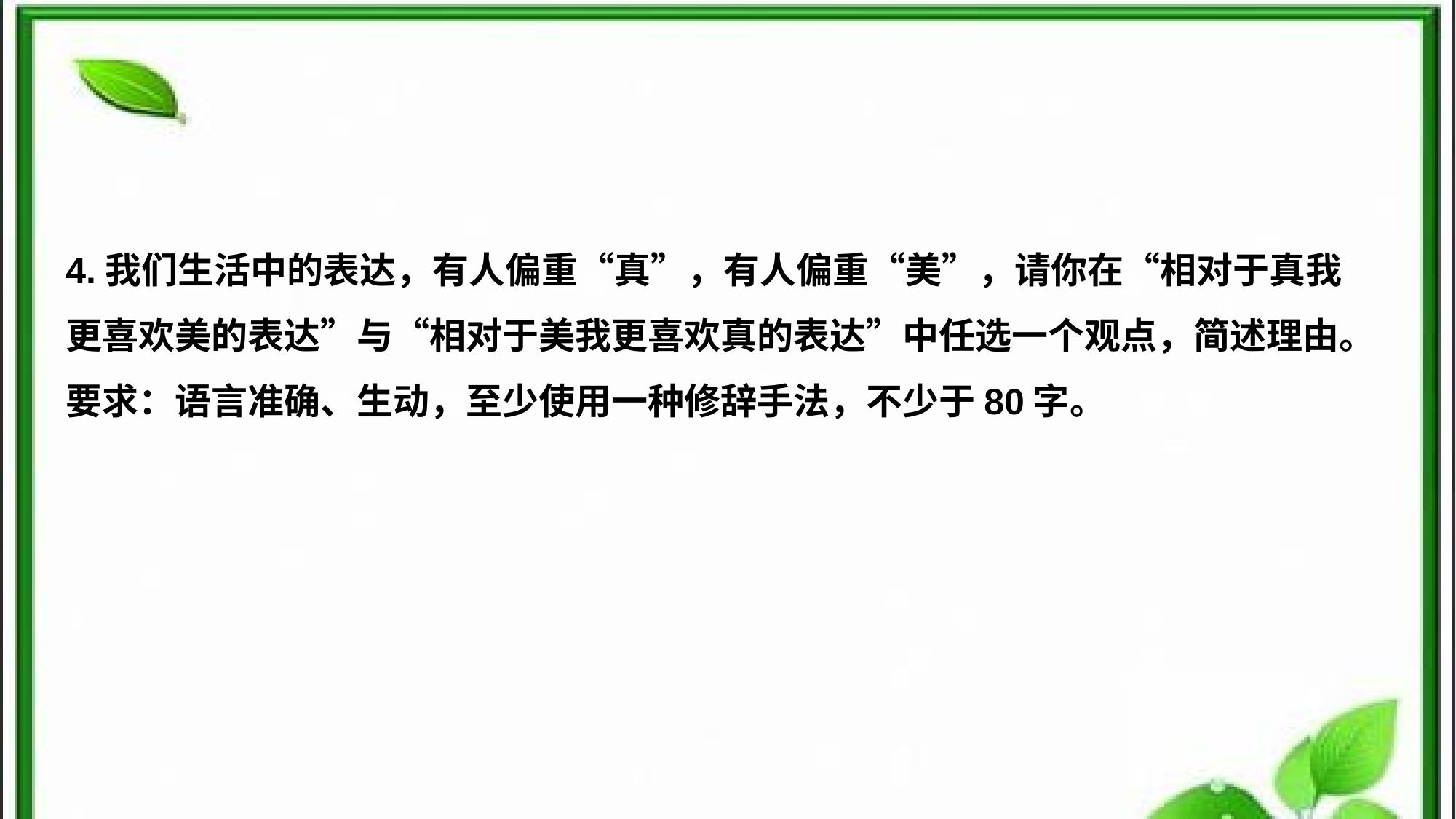

4.我们生活中的表达，有人偏重“真”，有人偏重“美”，请你在“相对于真我更喜欢美的表达”与“相对于美我更喜欢真的表达”中任选一个观点，简述理由。要求：语言准确、生动，至少使用一种修辞手法，不少于80字。